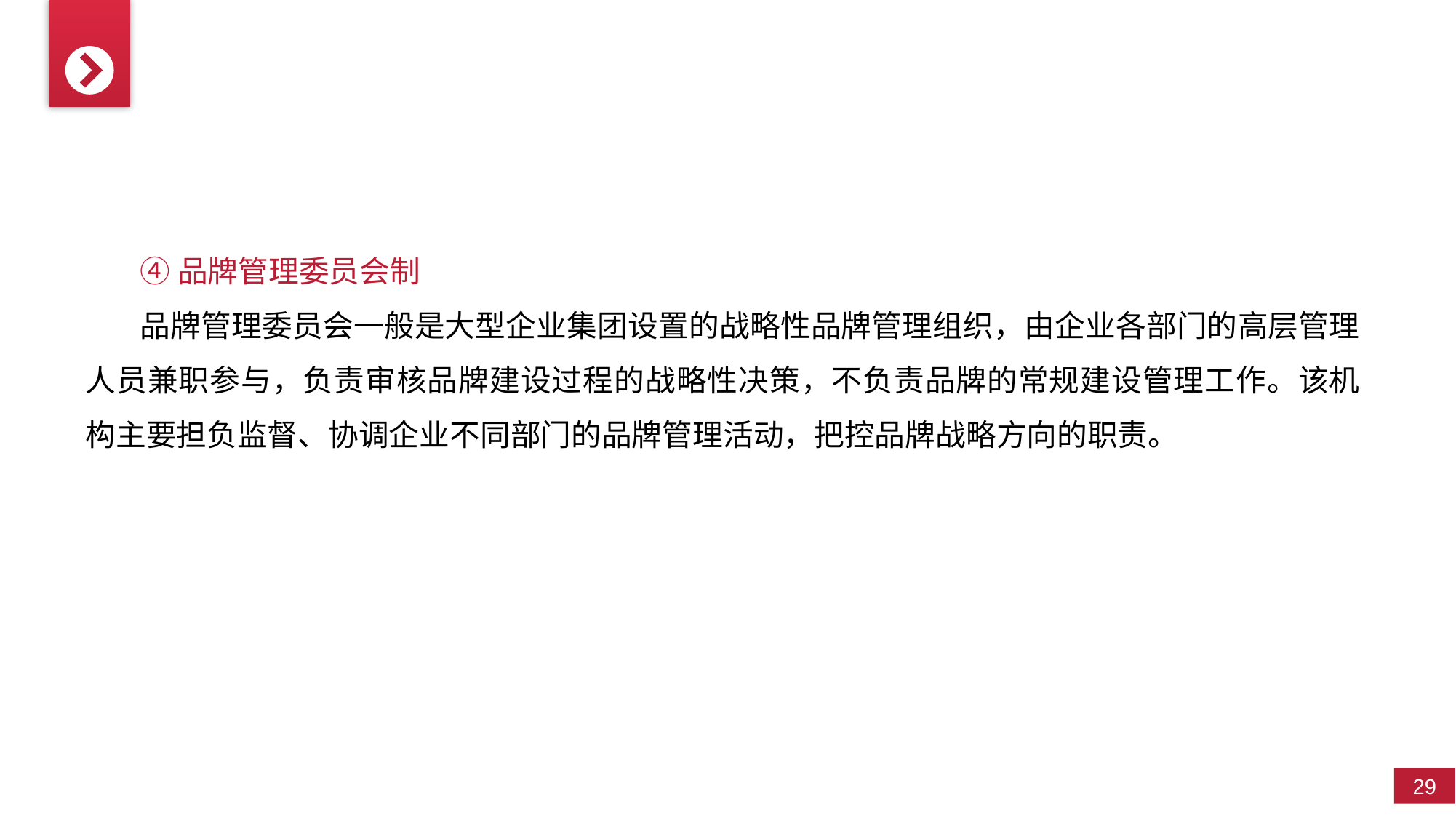

④品牌管理委员会制
品牌管理委员会一般是大型企业集团设置的战略性品牌管理组织，由企业各部门的高层管理人员兼职参与，负责审核品牌建设过程的战略性决策，不负责品牌的常规建设管理工作。该机构主要担负监督、协调企业不同部门的品牌管理活动，把控品牌战略方向的职责。